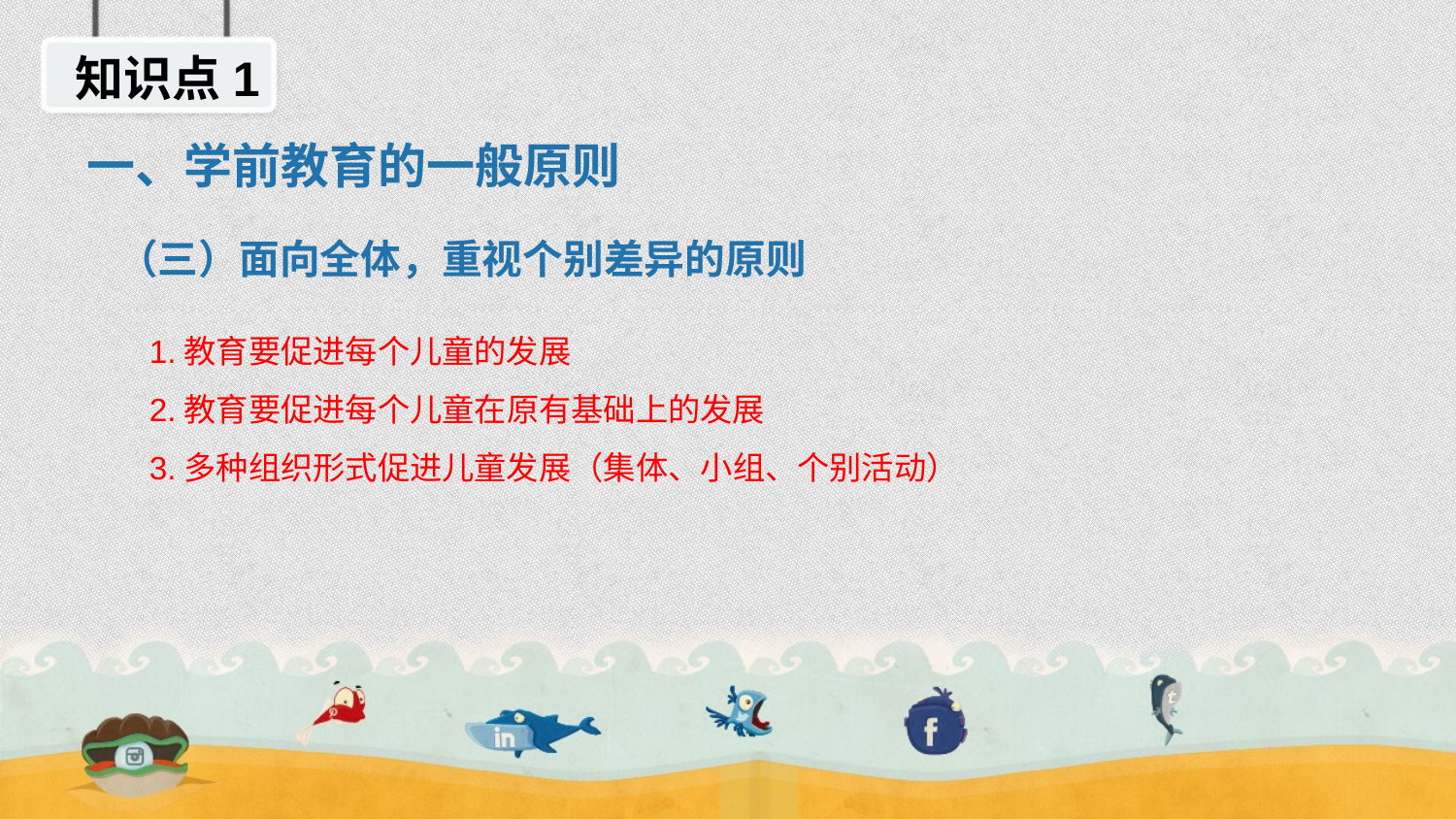

知识点1
一、学前教育的一般原则
（三）面向全体，重视个别差异的原则
1.教育要促进每个儿童的发展
2.教育要促进每个儿童在原有基础上的发展
3.多种组织形式促进儿童发展（集体、小组、个别活动）